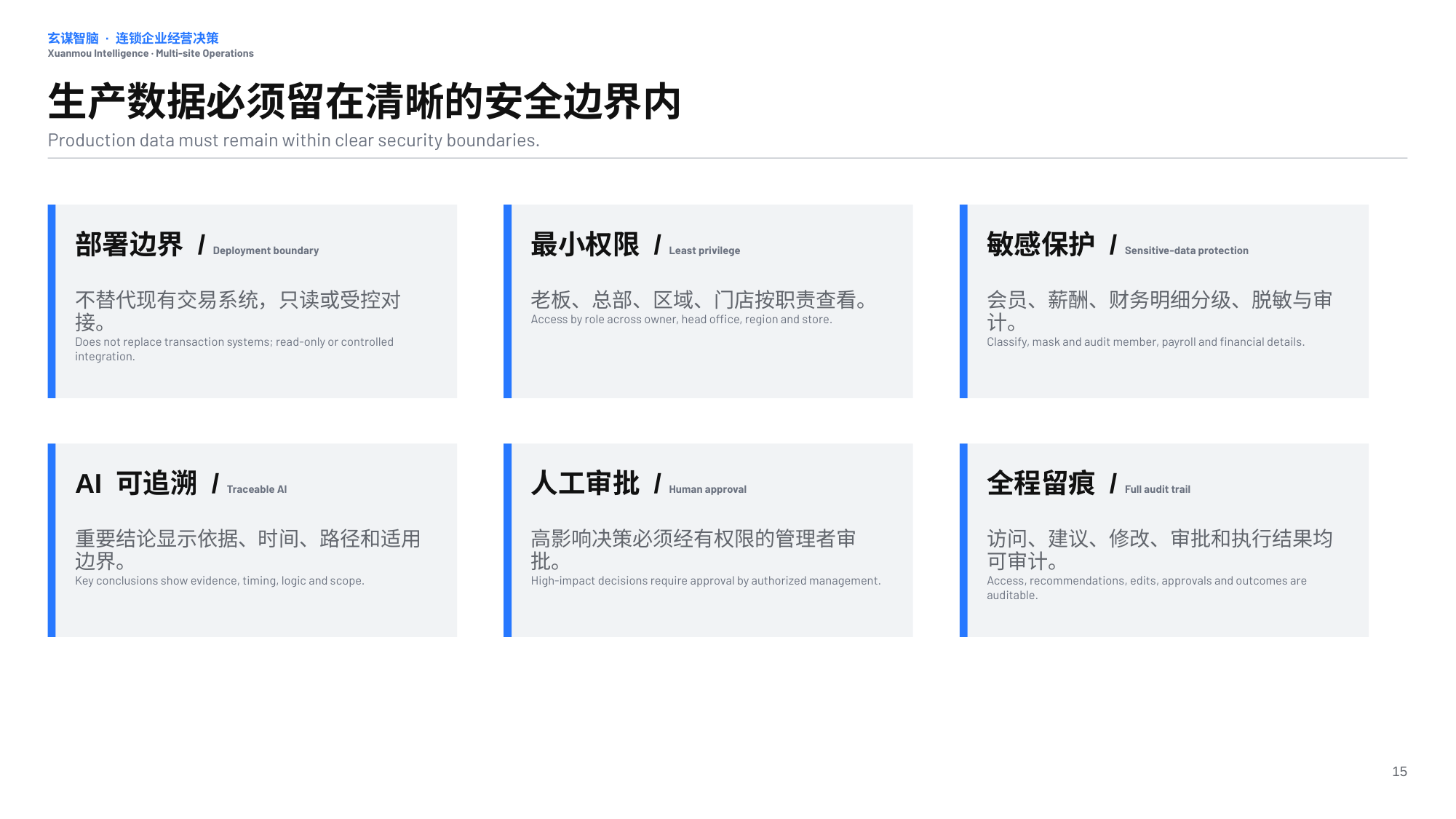

玄谋智脑 · 连锁企业经营决策
Xuanmou Intelligence · Multi-site Operations
生产数据必须留在清晰的安全边界内
Production data must remain within clear security boundaries.

部署边界 / Deployment boundary
最小权限 / Least privilege
敏感保护 / Sensitive-data protection
不替代现有交易系统，只读或受控对接。
Does not replace transaction systems; read-only or controlled integration.
老板、总部、区域、门店按职责查看。
Access by role across owner, head office, region and store.
会员、薪酬、财务明细分级、脱敏与审计。
Classify, mask and audit member, payroll and financial details.

AI 可追溯 / Traceable AI
人工审批 / Human approval
全程留痕 / Full audit trail
重要结论显示依据、时间、路径和适用边界。
Key conclusions show evidence, timing, logic and scope.
高影响决策必须经有权限的管理者审批。
High-impact decisions require approval by authorized management.
访问、建议、修改、审批和执行结果均可审计。
Access, recommendations, edits, approvals and outcomes are auditable.
15